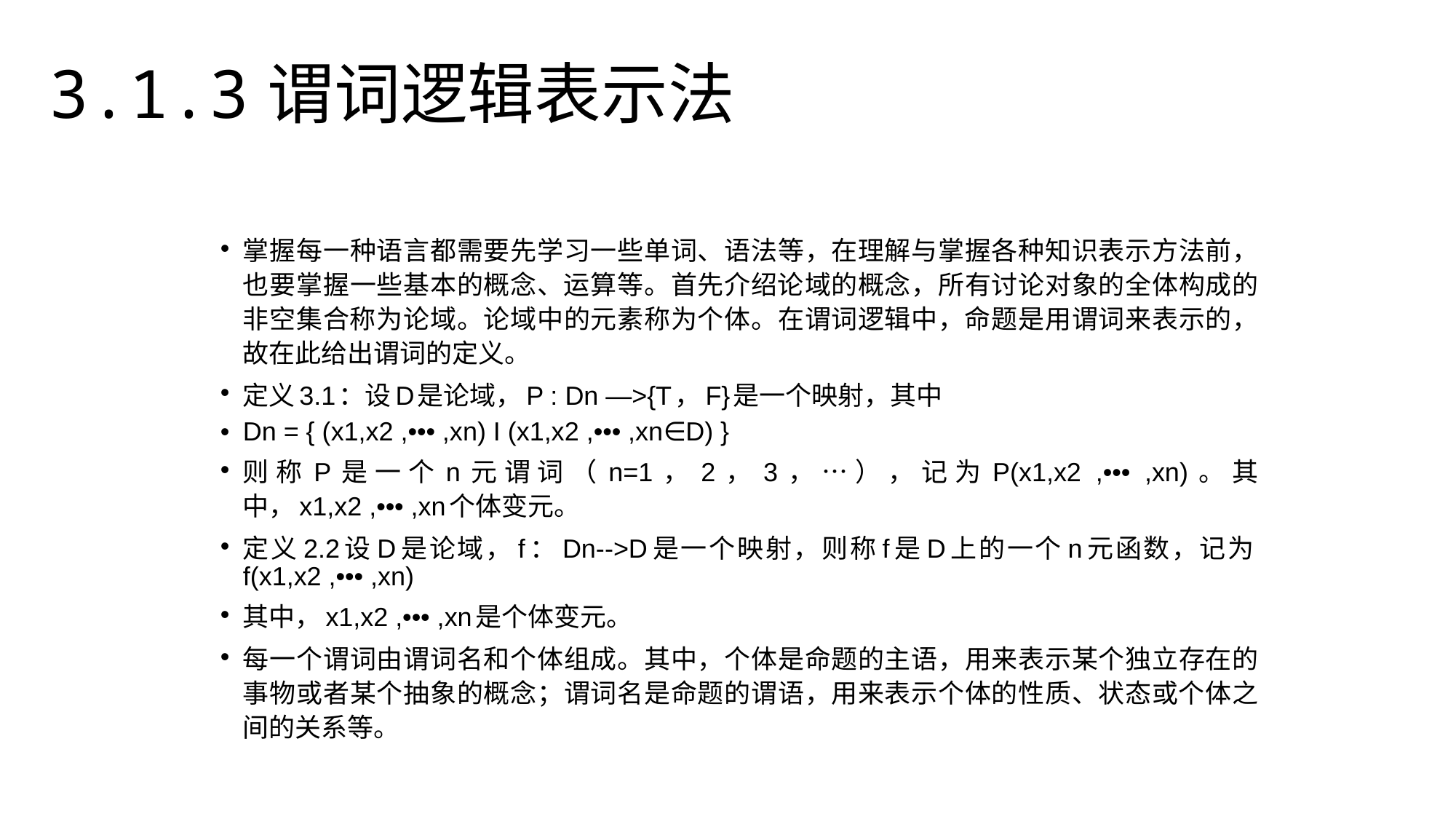

3.1.3谓词逻辑表示法
掌握每一种语言都需要先学习一些单词、语法等，在理解与掌握各种知识表示方法前，也要掌握一些基本的概念、运算等。首先介绍论域的概念，所有讨论对象的全体构成的非空集合称为论域。论域中的元素称为个体。在谓词逻辑中，命题是用谓词来表示的，故在此给出谓词的定义。
定义3.1：设D是论域，P : Dn —>{T，F}是一个映射，其中
Dn = { (x1,x2 ,••• ,xn) I (x1,x2 ,••• ,xn∈D) }
则称P是一个n元谓词（n=1，2，3，…），记为P(x1,x2 ,••• ,xn)。其中，x1,x2 ,••• ,xn个体变元。
定义2.2设D是论域，f：Dn-->D是一个映射，则称f是D上的一个n元函数，记为f(x1,x2 ,••• ,xn)
其中，x1,x2 ,••• ,xn是个体变元。
每一个谓词由谓词名和个体组成。其中，个体是命题的主语，用来表示某个独立存在的事物或者某个抽象的概念；谓词名是命题的谓语，用来表示个体的性质、状态或个体之间的关系等。